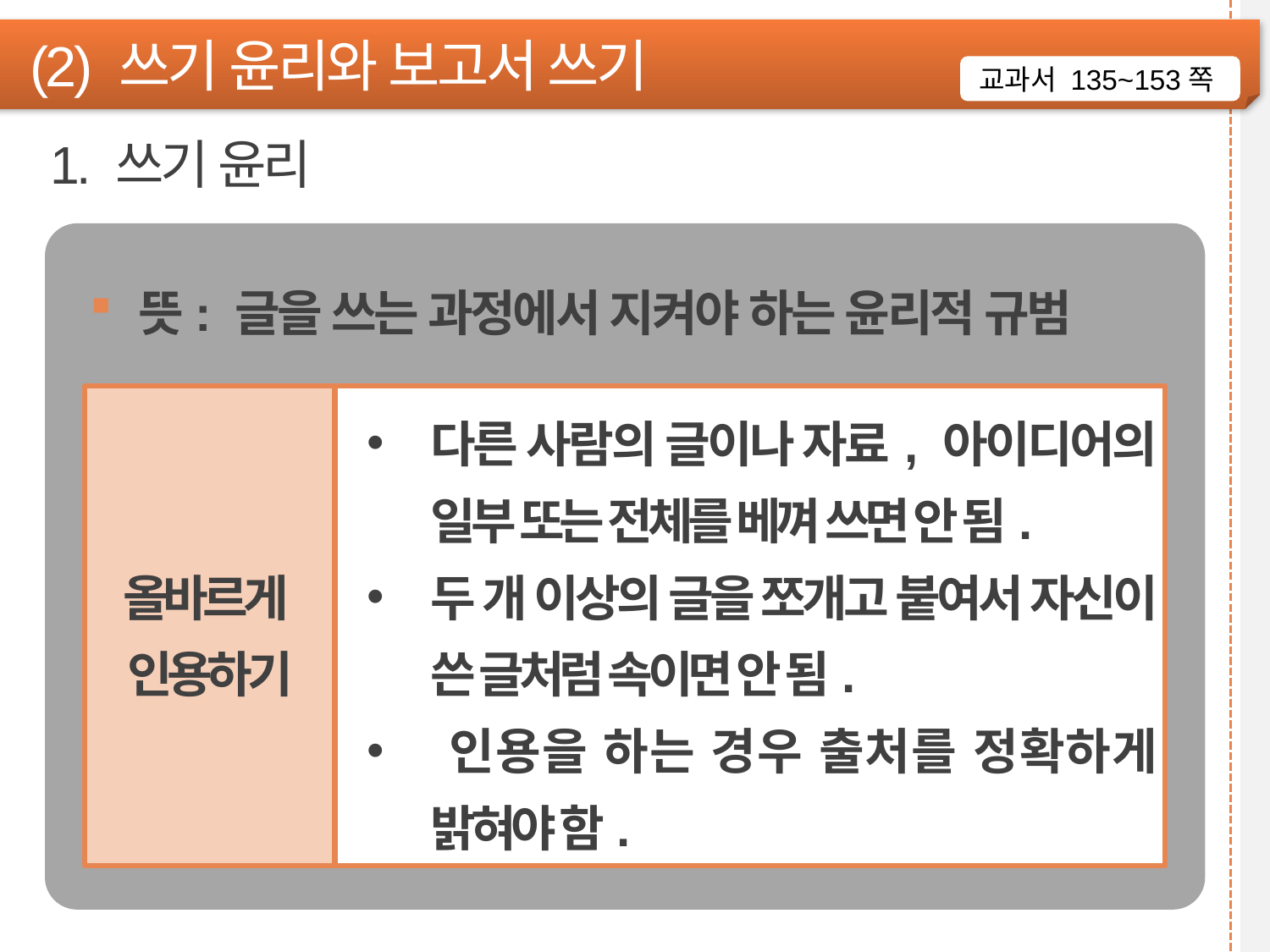

(2) 쓰기 윤리와 보고서 쓰기
교과서 135~153쪽
1. 쓰기 윤리

 뜻: 글을 쓰는 과정에서 지켜야 하는 윤리적 규범
올바르게
인용하기
다른 사람의 글이나 자료, 아이디어의 일부 또는 전체를 베껴 쓰면 안 됨.
두 개 이상의 글을 쪼개고 붙여서 자신이 쓴 글처럼 속이면 안 됨.
‌인용을 하는 경우 출처를 정확하게 밝혀야 함.